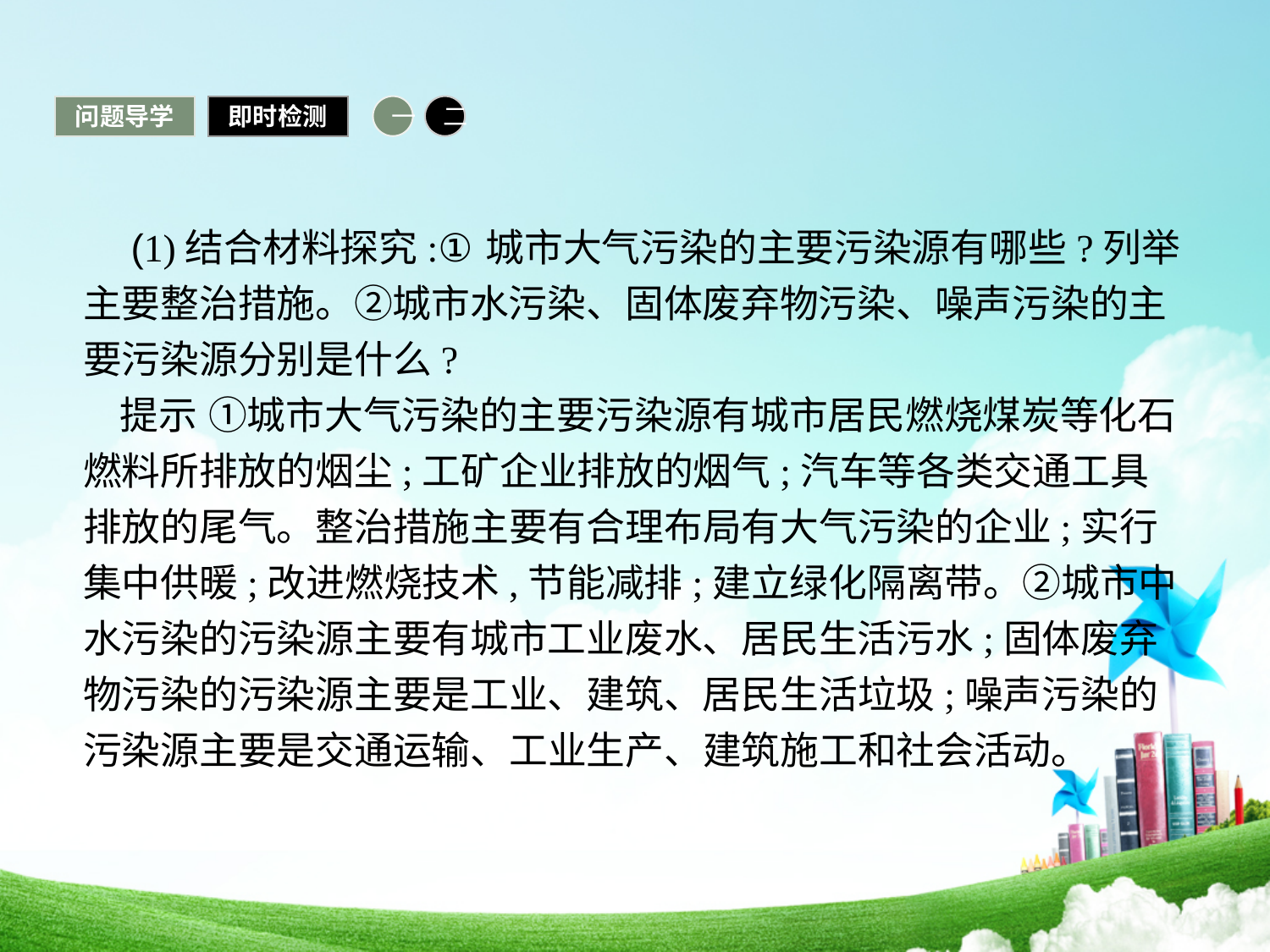

问题导学
即时检测
一
二
 (1)结合材料探究:①城市大气污染的主要污染源有哪些?列举主要整治措施。②城市水污染、固体废弃物污染、噪声污染的主要污染源分别是什么?
提示 ①城市大气污染的主要污染源有城市居民燃烧煤炭等化石燃料所排放的烟尘;工矿企业排放的烟气;汽车等各类交通工具排放的尾气。整治措施主要有合理布局有大气污染的企业;实行集中供暖;改进燃烧技术,节能减排;建立绿化隔离带。②城市中水污染的污染源主要有城市工业废水、居民生活污水;固体废弃物污染的污染源主要是工业、建筑、居民生活垃圾;噪声污染的污染源主要是交通运输、工业生产、建筑施工和社会活动。